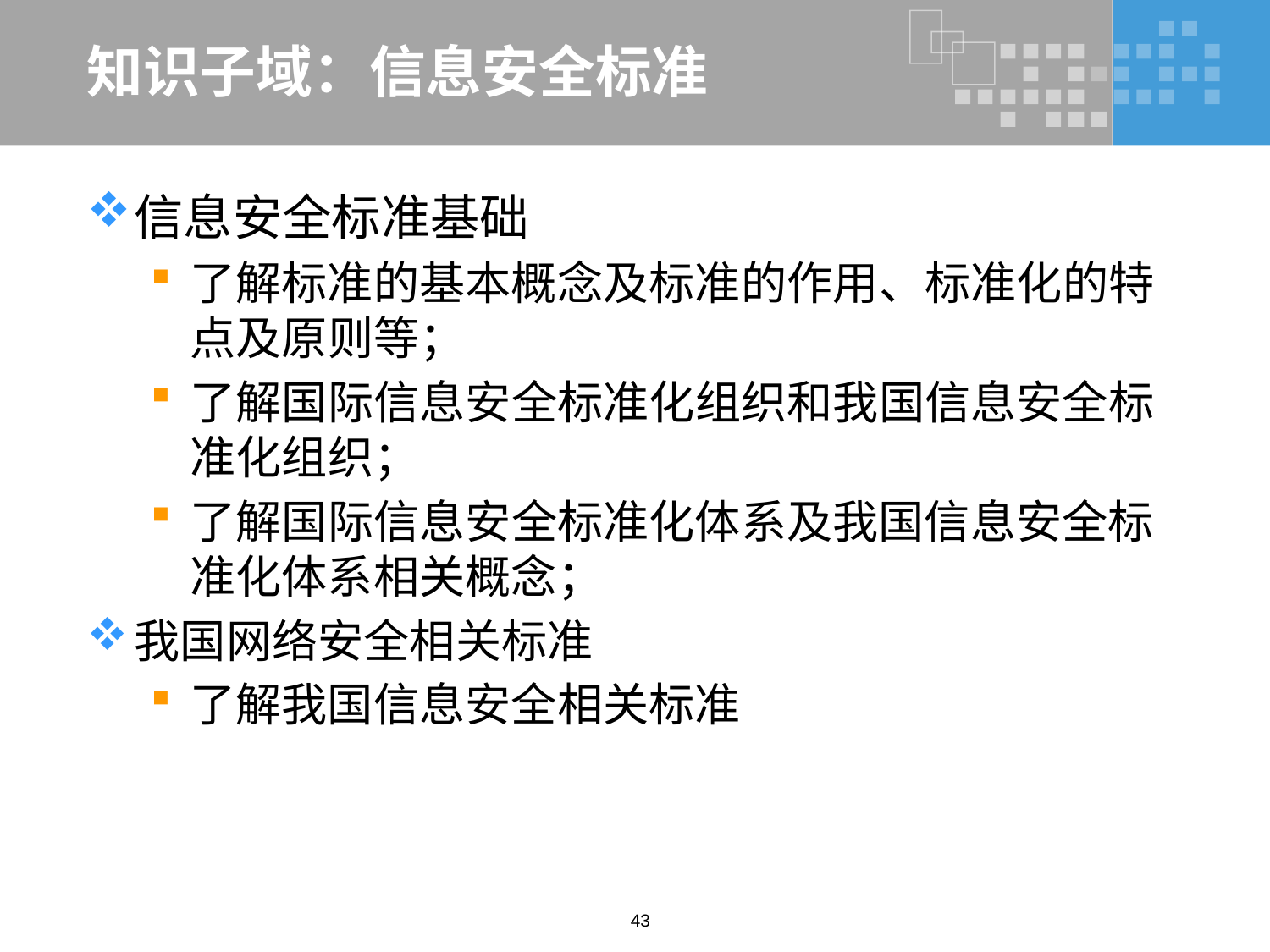

# 知识子域：信息安全标准
信息安全标准基础
了解标准的基本概念及标准的作用、标准化的特点及原则等；
了解国际信息安全标准化组织和我国信息安全标准化组织；
了解国际信息安全标准化体系及我国信息安全标准化体系相关概念；
我国网络安全相关标准
了解我国信息安全相关标准
43